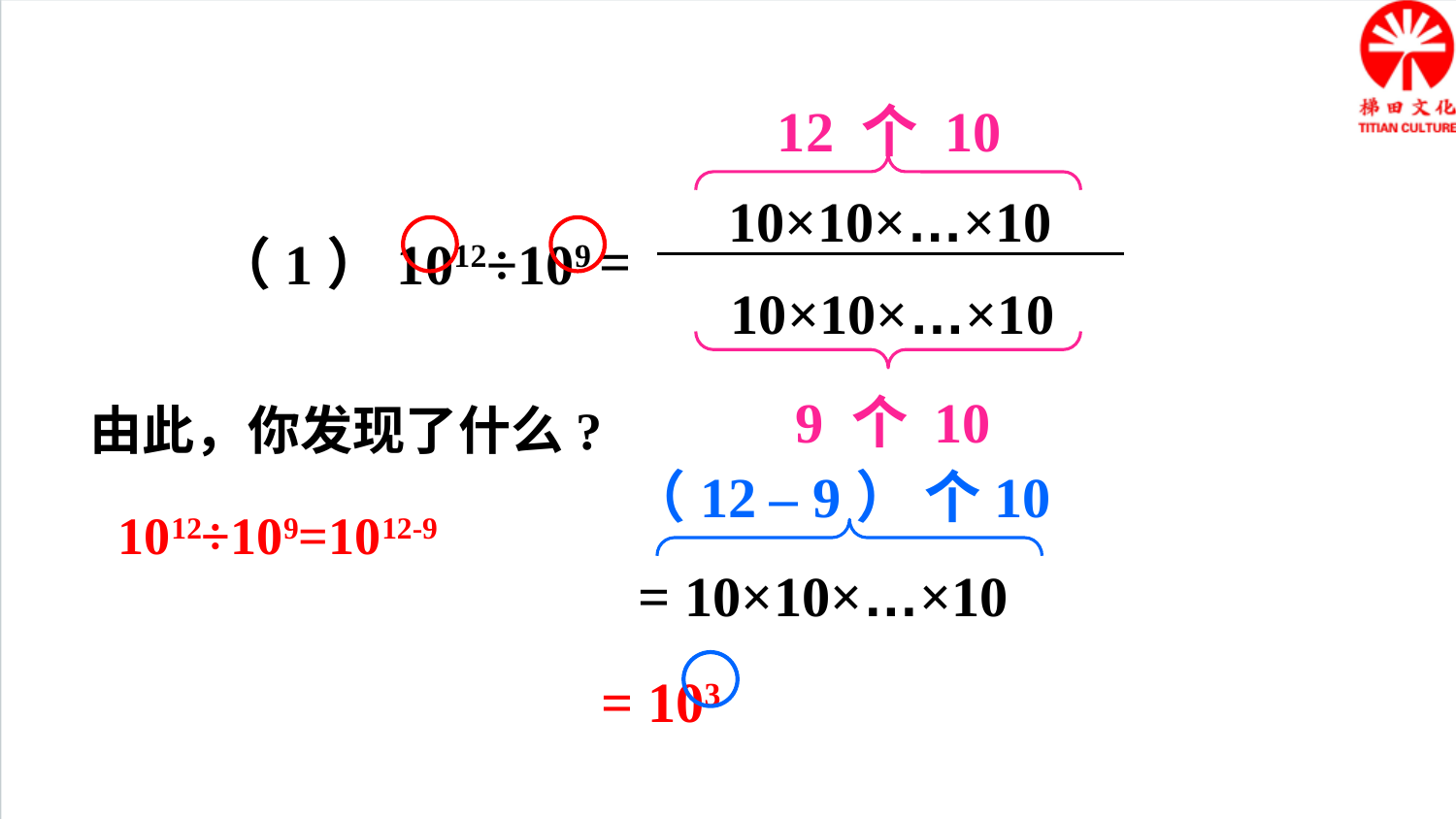

12 个 10

10×10×…×10
=
10×10×…×10
（1）1012÷109

9 个 10
由此，你发现了什么?
（12 – 9） 个10
1012÷109=1012-9
= 10×10×…×10
= 103